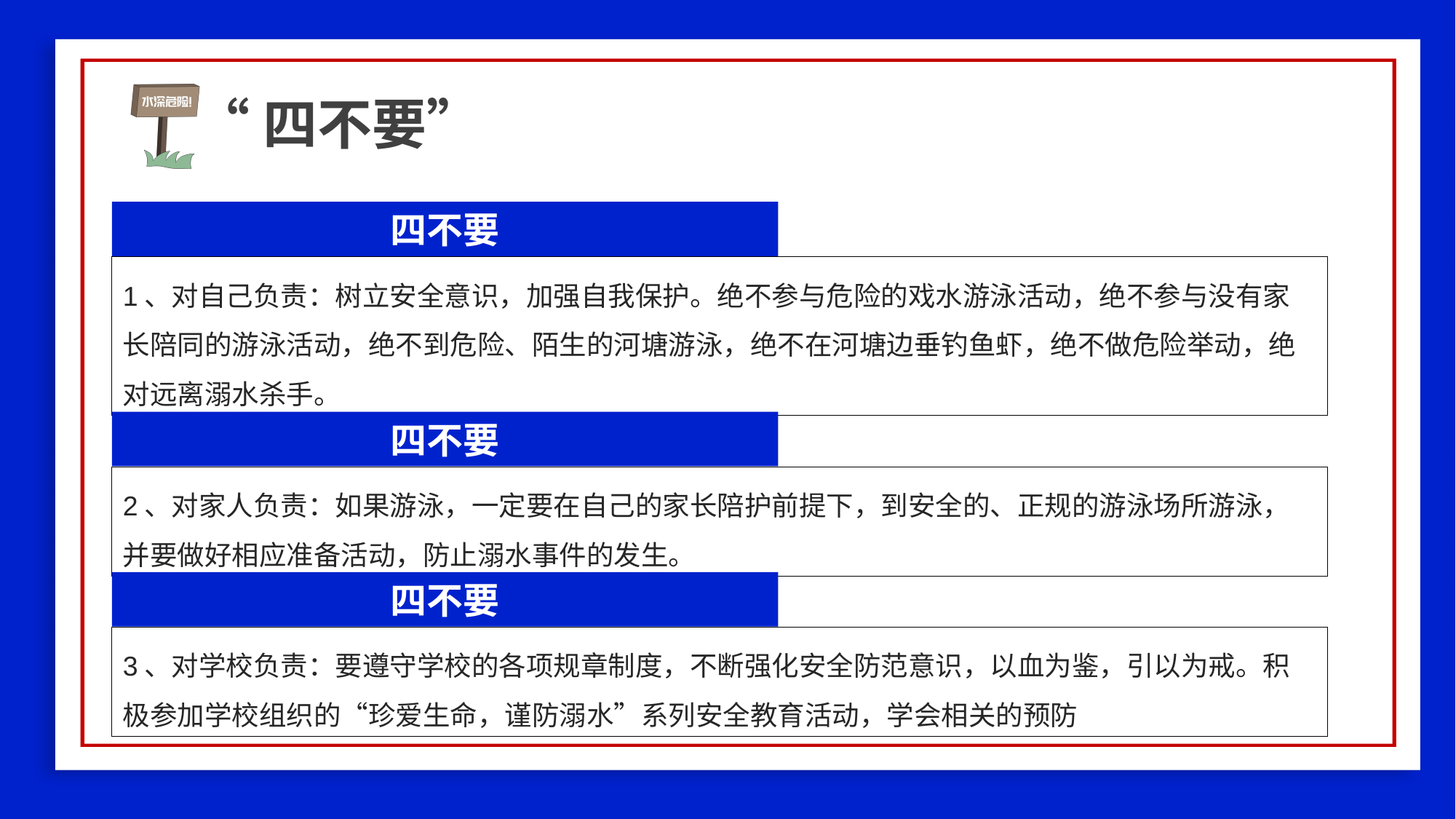

四不要
1、对自己负责：树立安全意识，加强自我保护。绝不参与危险的戏水游泳活动，绝不参与没有家长陪同的游泳活动，绝不到危险、陌生的河塘游泳，绝不在河塘边垂钓鱼虾，绝不做危险举动，绝对远离溺水杀手。
四不要
2、对家人负责：如果游泳，一定要在自己的家长陪护前提下，到安全的、正规的游泳场所游泳，并要做好相应准备活动，防止溺水事件的发生。
四不要
3、对学校负责：要遵守学校的各项规章制度，不断强化安全防范意识，以血为鉴，引以为戒。积极参加学校组织的“珍爱生命，谨防溺水”系列安全教育活动，学会相关的预防